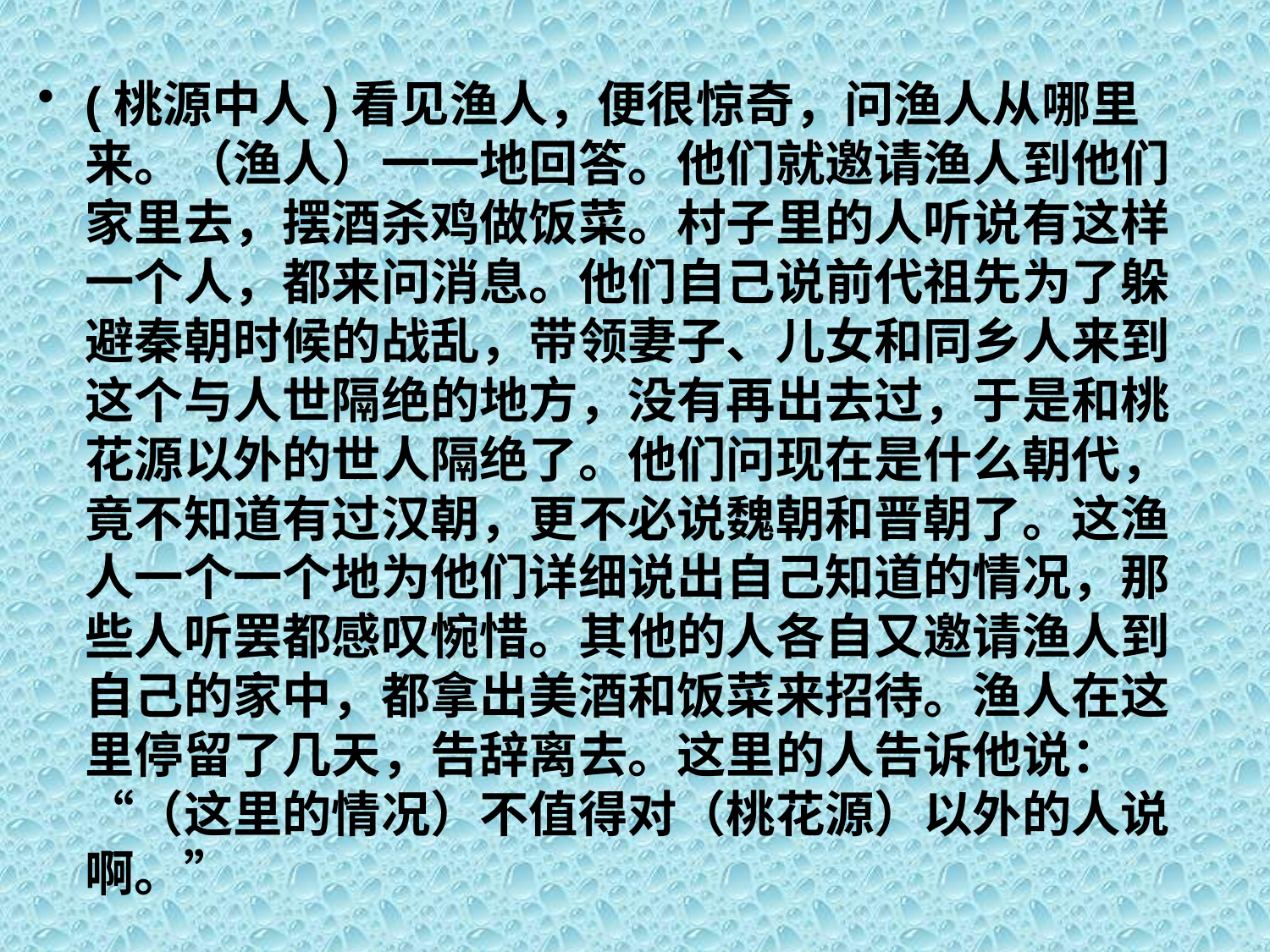

(桃源中人)看见渔人，便很惊奇，问渔人从哪里来。（渔人）一一地回答。他们就邀请渔人到他们家里去，摆酒杀鸡做饭菜。村子里的人听说有这样一个人，都来问消息。他们自己说前代祖先为了躲避秦朝时候的战乱，带领妻子、儿女和同乡人来到这个与人世隔绝的地方，没有再出去过，于是和桃花源以外的世人隔绝了。他们问现在是什么朝代，竟不知道有过汉朝，更不必说魏朝和晋朝了。这渔人一个一个地为他们详细说出自己知道的情况，那些人听罢都感叹惋惜。其他的人各自又邀请渔人到自己的家中，都拿出美酒和饭菜来招待。渔人在这里停留了几天，告辞离去。这里的人告诉他说：“（这里的情况）不值得对（桃花源）以外的人说啊。”